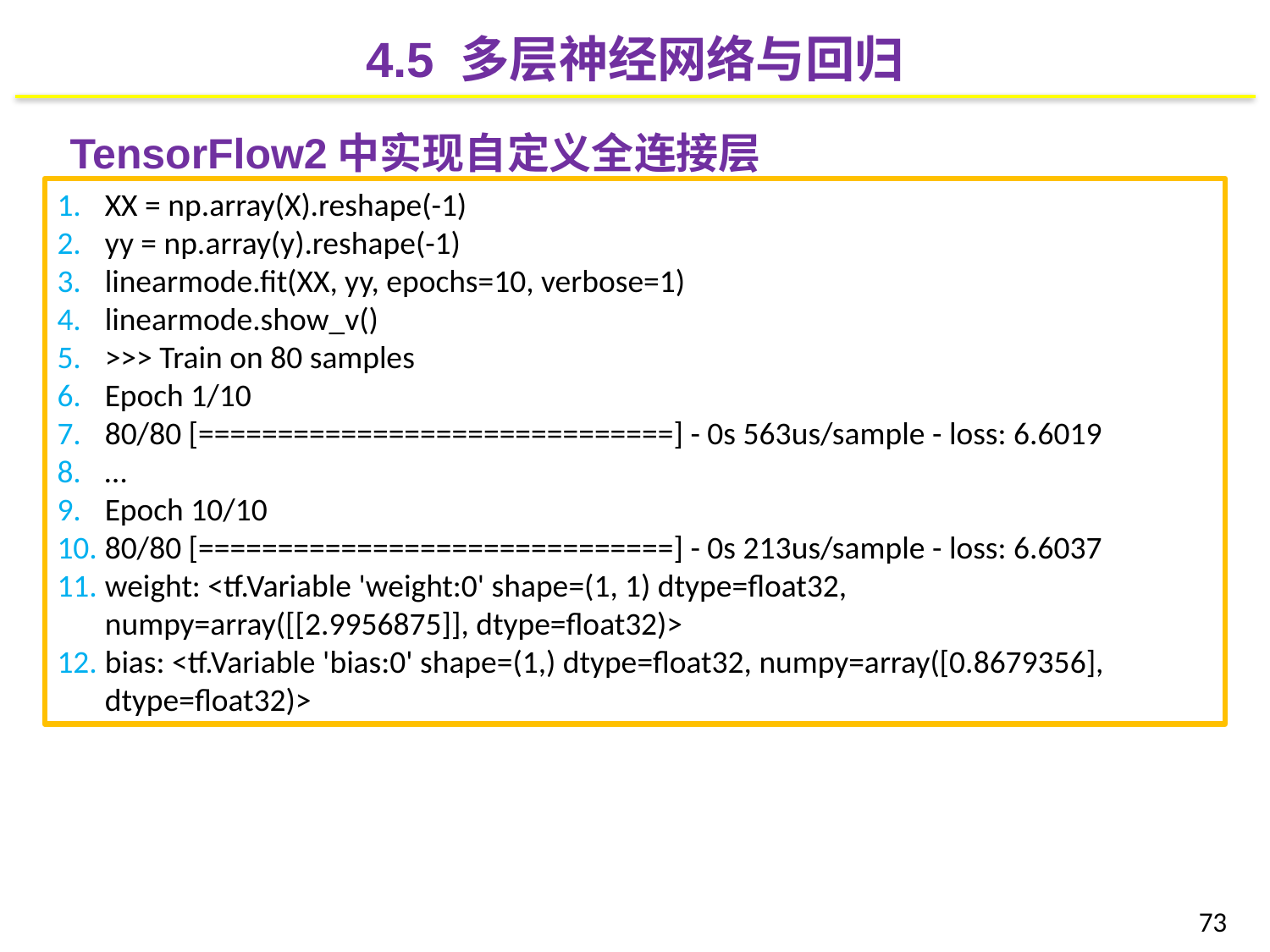

4.5 多层神经网络与回归
TensorFlow2中实现自定义全连接层

XX = np.array(X).reshape(-1)
yy = np.array(y).reshape(-1)
linearmode.fit(XX, yy, epochs=10, verbose=1)
linearmode.show_v()
>>> Train on 80 samples
Epoch 1/10
80/80 [==============================] - 0s 563us/sample - loss: 6.6019
…
Epoch 10/10
80/80 [==============================] - 0s 213us/sample - loss: 6.6037
weight: <tf.Variable 'weight:0' shape=(1, 1) dtype=float32, numpy=array([[2.9956875]], dtype=float32)>
bias: <tf.Variable 'bias:0' shape=(1,) dtype=float32, numpy=array([0.8679356], dtype=float32)>
73